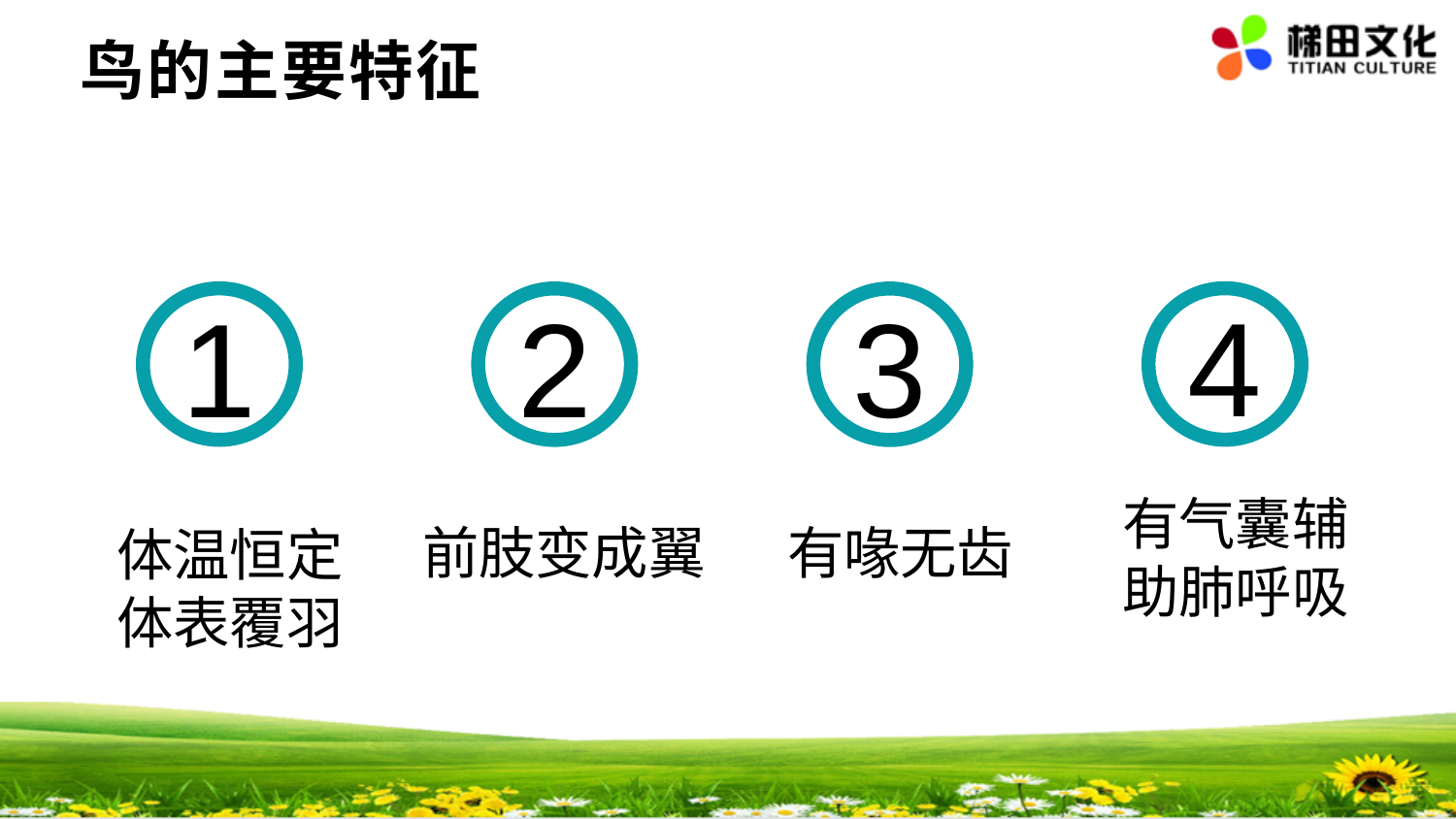

鸟的主要特征
#
4
有气囊辅助肺呼吸
1
体温恒定
体表覆羽
2
前肢变成翼
3
有喙无齿